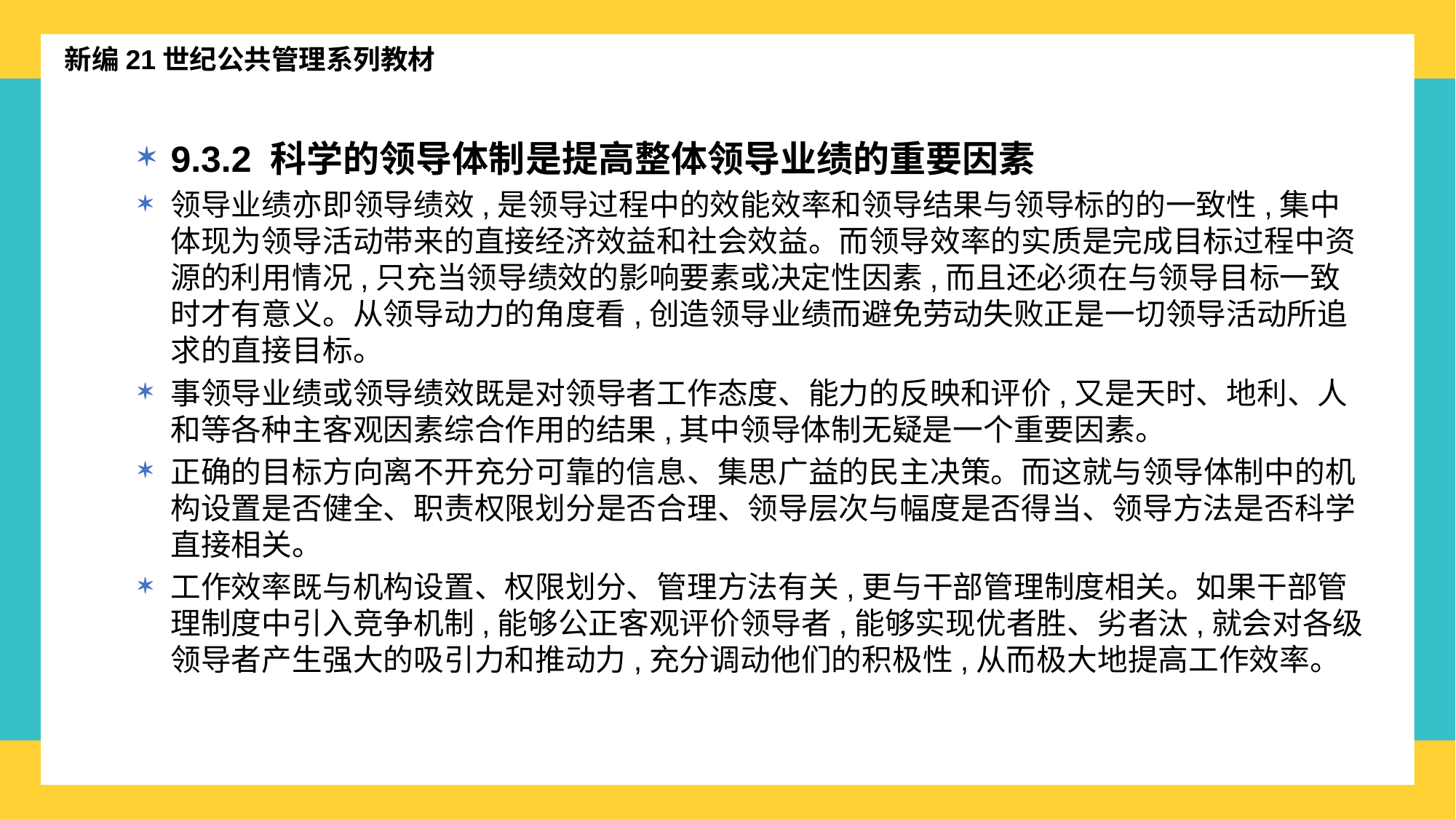

新编21世纪公共管理系列教材
9.3.2 科学的领导体制是提高整体领导业绩的重要因素
领导业绩亦即领导绩效,是领导过程中的效能效率和领导结果与领导标的的一致性,集中体现为领导活动带来的直接经济效益和社会效益。而领导效率的实质是完成目标过程中资源的利用情况,只充当领导绩效的影响要素或决定性因素,而且还必须在与领导目标一致时才有意义。从领导动力的角度看,创造领导业绩而避免劳动失败正是一切领导活动所追求的直接目标。
事领导业绩或领导绩效既是对领导者工作态度、能力的反映和评价,又是天时、地利、人和等各种主客观因素综合作用的结果,其中领导体制无疑是一个重要因素。
正确的目标方向离不开充分可靠的信息、集思广益的民主决策。而这就与领导体制中的机构设置是否健全、职责权限划分是否合理、领导层次与幅度是否得当、领导方法是否科学直接相关。
工作效率既与机构设置、权限划分、管理方法有关,更与干部管理制度相关。如果干部管理制度中引入竞争机制,能够公正客观评价领导者,能够实现优者胜、劣者汰,就会对各级领导者产生强大的吸引力和推动力,充分调动他们的积极性,从而极大地提高工作效率。